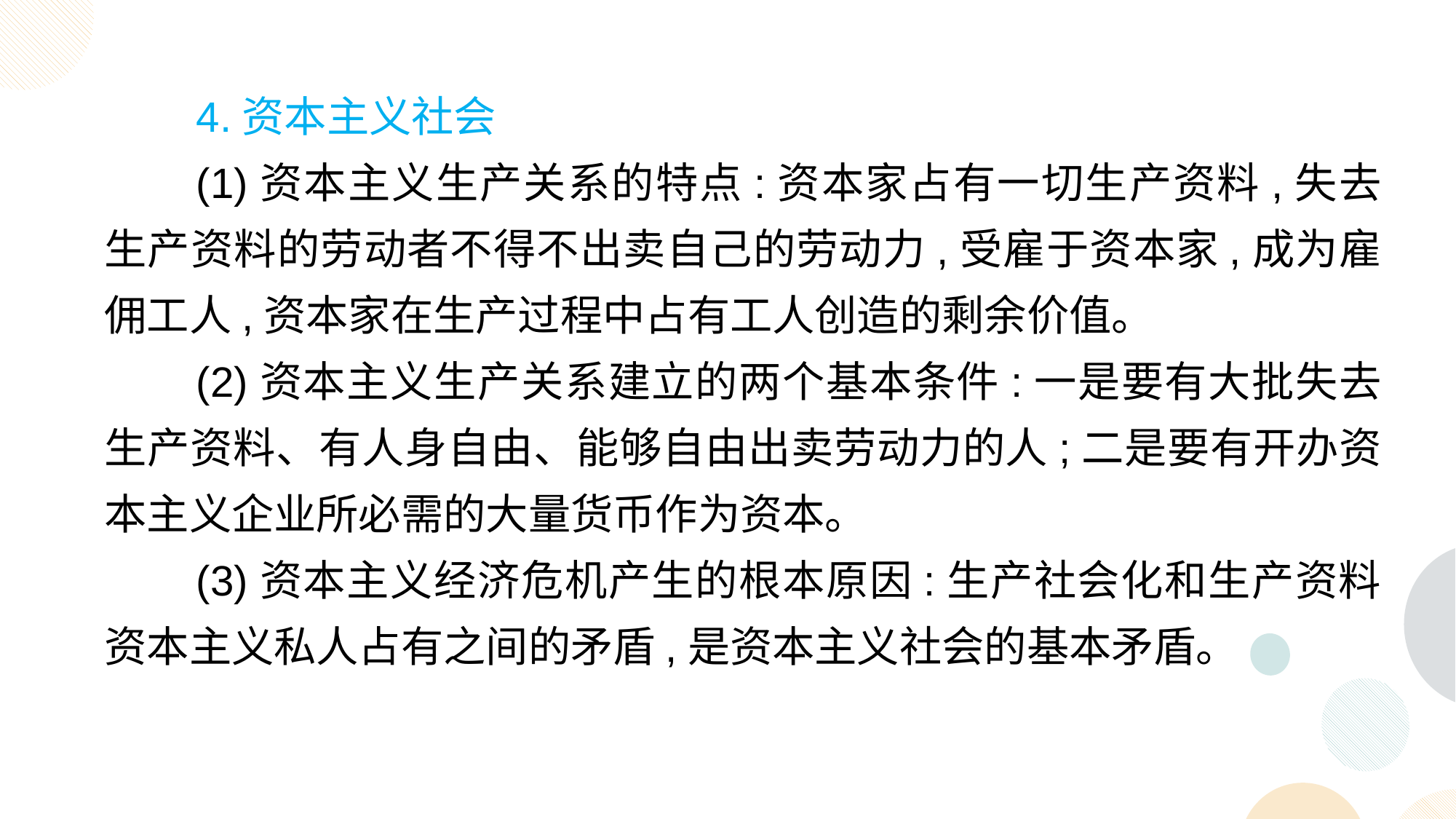

4.资本主义社会
(1)资本主义生产关系的特点:资本家占有一切生产资料,失去生产资料的劳动者不得不出卖自己的劳动力,受雇于资本家,成为雇佣工人,资本家在生产过程中占有工人创造的剩余价值。
(2)资本主义生产关系建立的两个基本条件:一是要有大批失去生产资料、有人身自由、能够自由出卖劳动力的人;二是要有开办资本主义企业所必需的大量货币作为资本。
(3)资本主义经济危机产生的根本原因:生产社会化和生产资料资本主义私人占有之间的矛盾,是资本主义社会的基本矛盾。